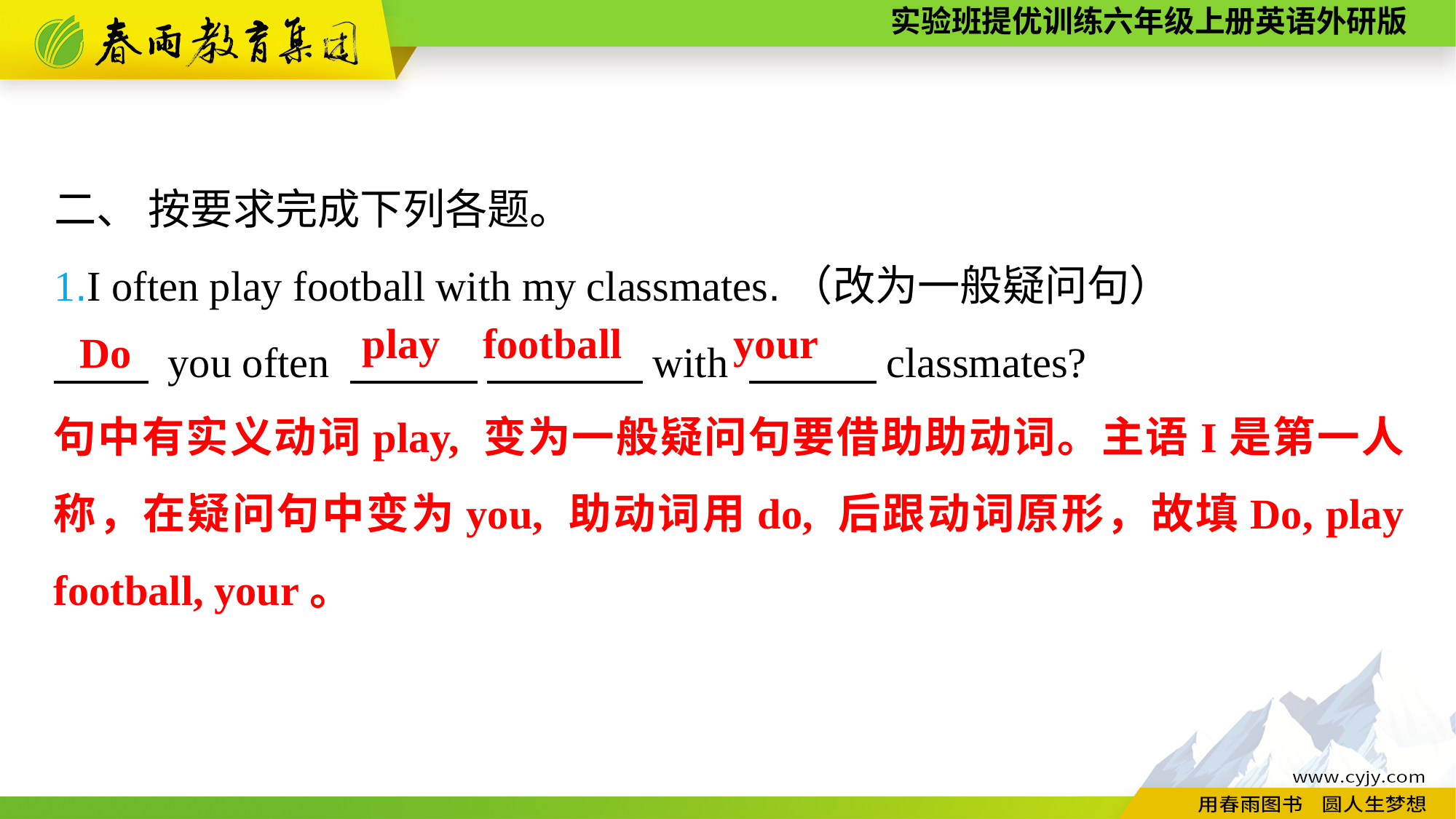

二、 按要求完成下列各题。
1.I often play football with my classmates.（改为一般疑问句）
　　  you often 　　　 　　   　with 　　　classmates?

your
play    football
Do
句中有实义动词play, 变为一般疑问句要借助助动词。主语I是第一人称，在疑问句中变为you, 助动词用do, 后跟动词原形，故填Do, play football, your。